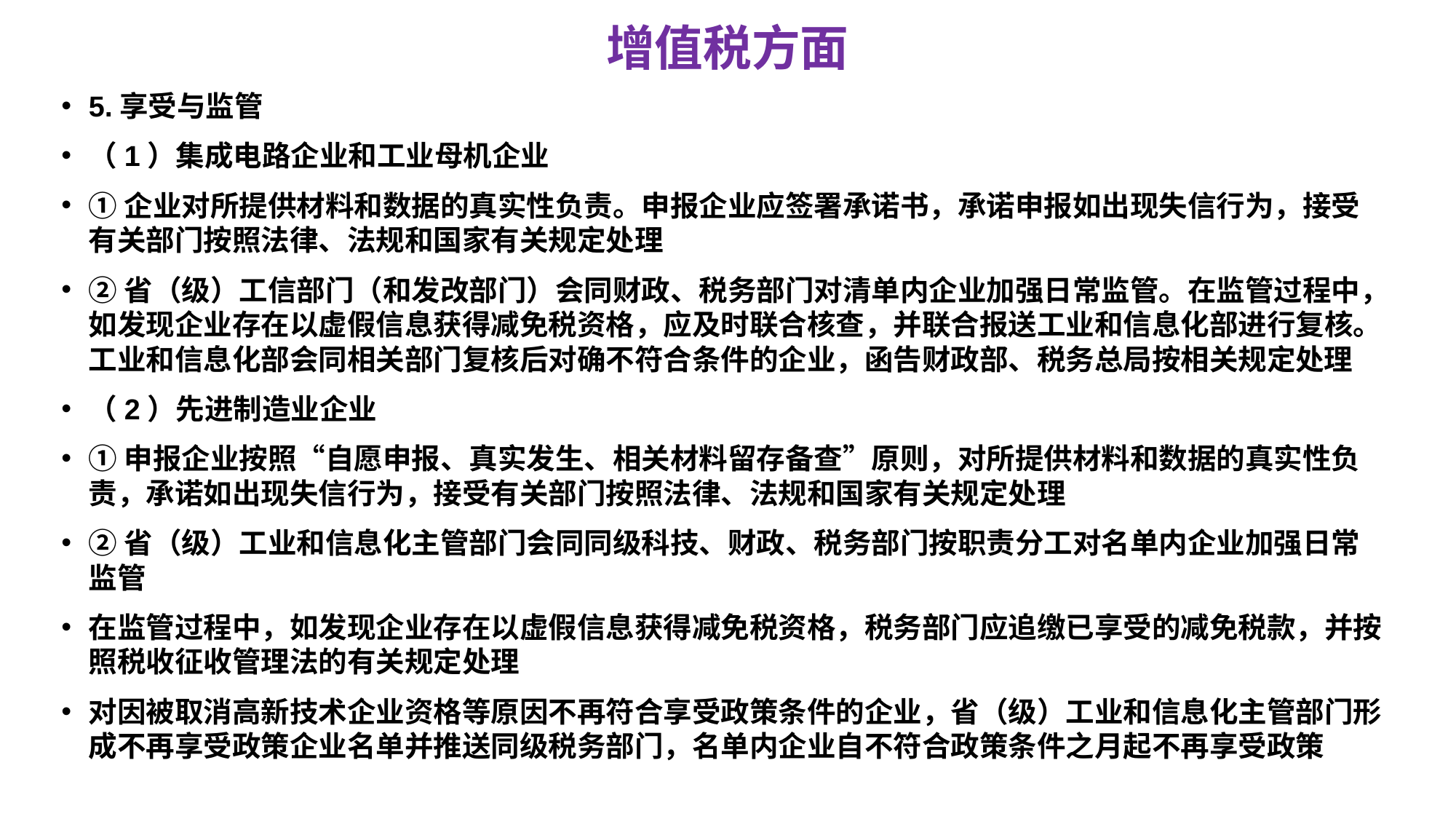

# 增值税方面
5.享受与监管
（1）集成电路企业和工业母机企业
①企业对所提供材料和数据的真实性负责。申报企业应签署承诺书，承诺申报如出现失信行为，接受有关部门按照法律、法规和国家有关规定处理
②省（级）工信部门（和发改部门）会同财政、税务部门对清单内企业加强日常监管。在监管过程中，如发现企业存在以虚假信息获得减免税资格，应及时联合核查，并联合报送工业和信息化部进行复核。工业和信息化部会同相关部门复核后对确不符合条件的企业，函告财政部、税务总局按相关规定处理
（2）先进制造业企业
①申报企业按照“自愿申报、真实发生、相关材料留存备查”原则，对所提供材料和数据的真实性负责，承诺如出现失信行为，接受有关部门按照法律、法规和国家有关规定处理
②省（级）工业和信息化主管部门会同同级科技、财政、税务部门按职责分工对名单内企业加强日常监管
在监管过程中，如发现企业存在以虚假信息获得减免税资格，税务部门应追缴已享受的减免税款，并按照税收征收管理法的有关规定处理
对因被取消高新技术企业资格等原因不再符合享受政策条件的企业，省（级）工业和信息化主管部门形成不再享受政策企业名单并推送同级税务部门，名单内企业自不符合政策条件之月起不再享受政策